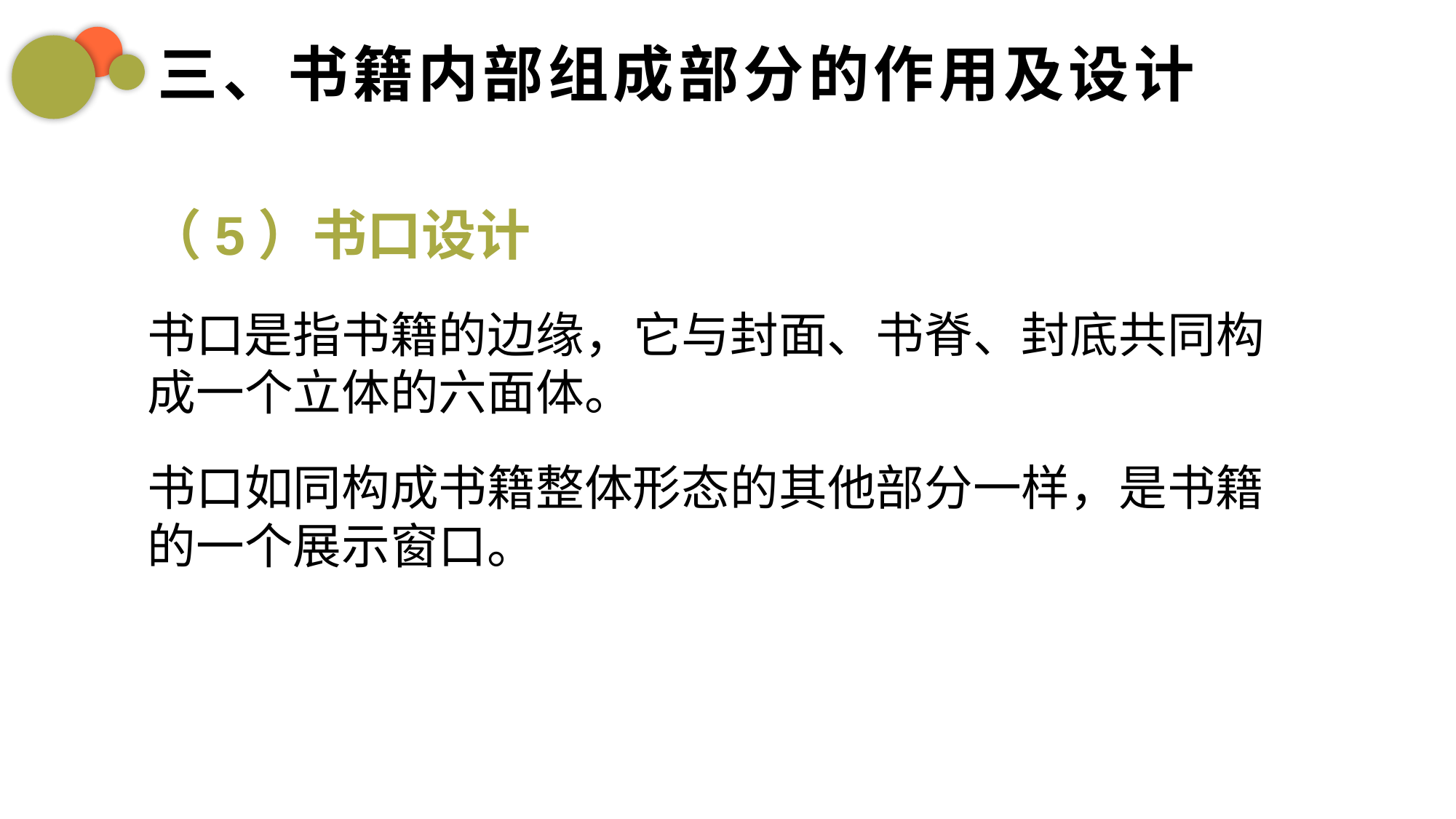

三、书籍内部组成部分的作用及设计
（5）书口设计
书口是指书籍的边缘，它与封面、书脊、封底共同构成一个立体的六面体。
书口如同构成书籍整体形态的其他部分一样，是书籍的一个展示窗口。